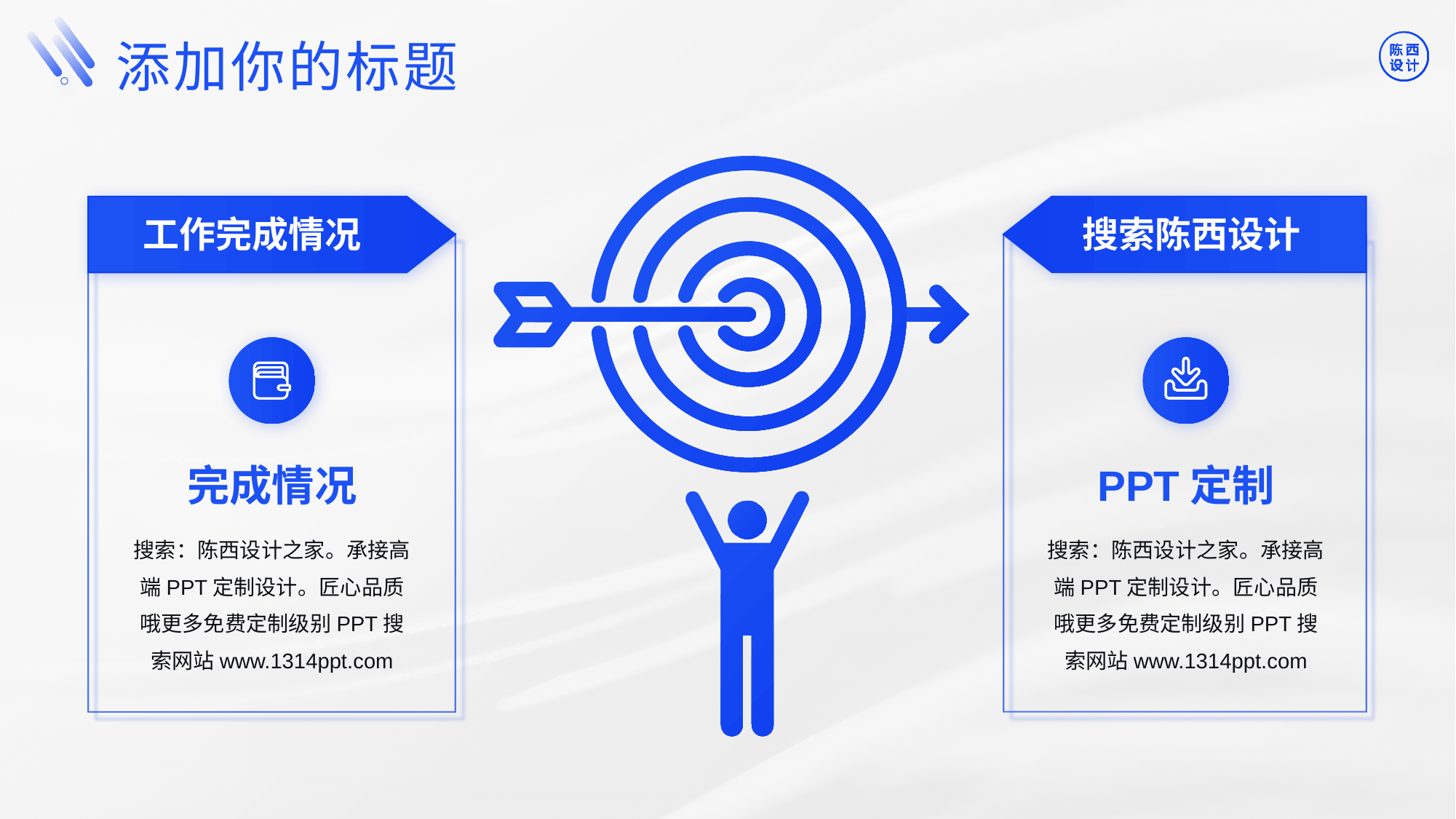

©版权所有：陈西设计之家(微信号：2090298045）
©版权所属公司：合肥陈西文化传媒科技有限公司
©版权所有：陈西设计之家(微信号：2090298045）
©版权所属公司：合肥陈西文化传媒科技有限公司
添加你的标题

工作完成情况
搜索陈西设计

完成情况
PPT定制
搜索：陈西设计之家。承接高端PPT定制设计。匠心品质哦更多免费定制级别PPT搜索网站www.1314ppt.com
搜索：陈西设计之家。承接高端PPT定制设计。匠心品质哦更多免费定制级别PPT搜索网站www.1314ppt.com
©版权所有：陈西设计之家(微信号：2090298045）
©版权所属公司：合肥陈西文化传媒科技有限公司